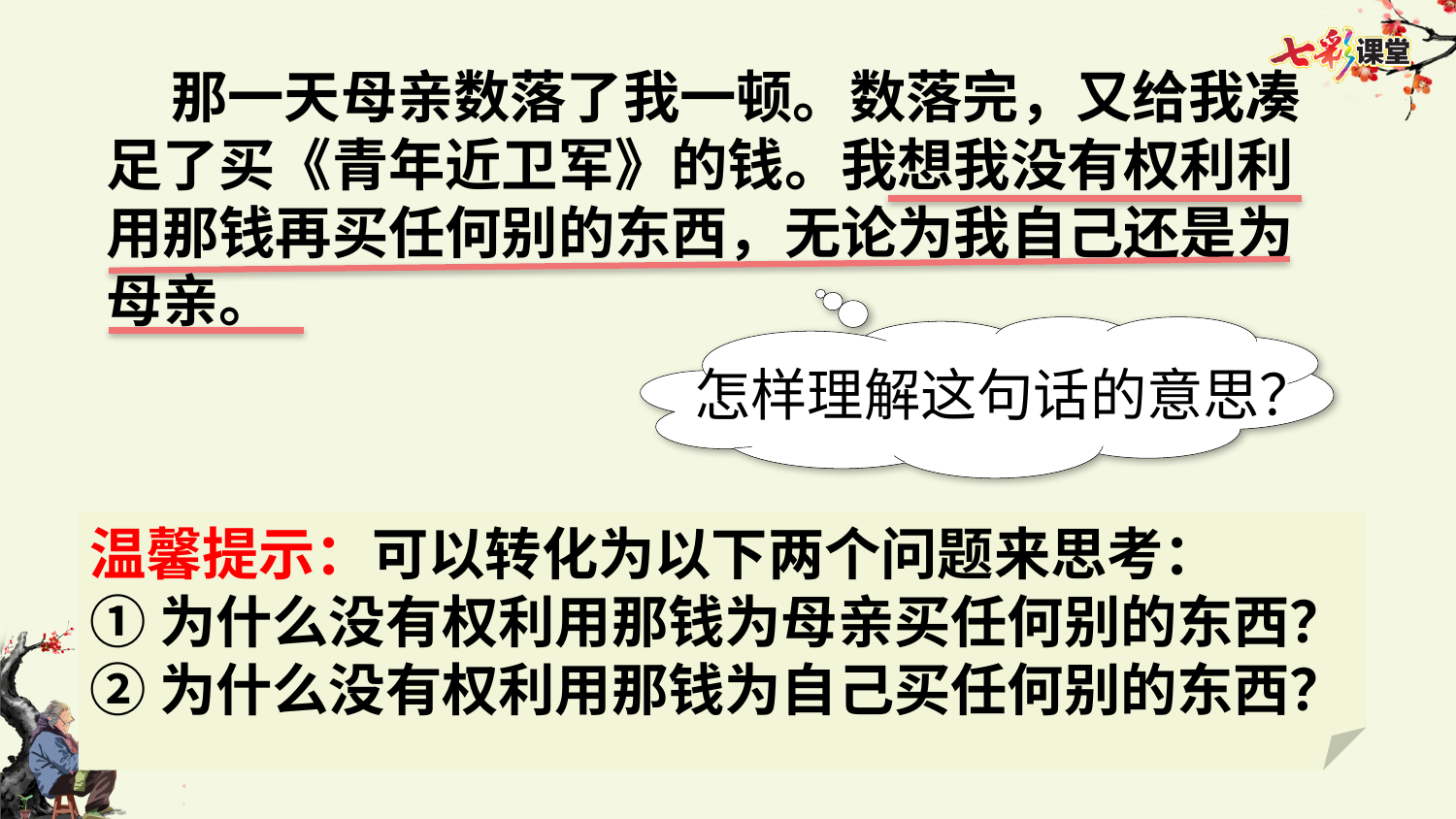

那一天母亲数落了我一顿。数落完，又给我凑足了买《青年近卫军》的钱。我想我没有权利利用那钱再买任何别的东西，无论为我自己还是为母亲。

怎样理解这句话的意思？
温馨提示：可以转化为以下两个问题来思考：
①为什么没有权利用那钱为母亲买任何别的东西？
②为什么没有权利用那钱为自己买任何别的东西？